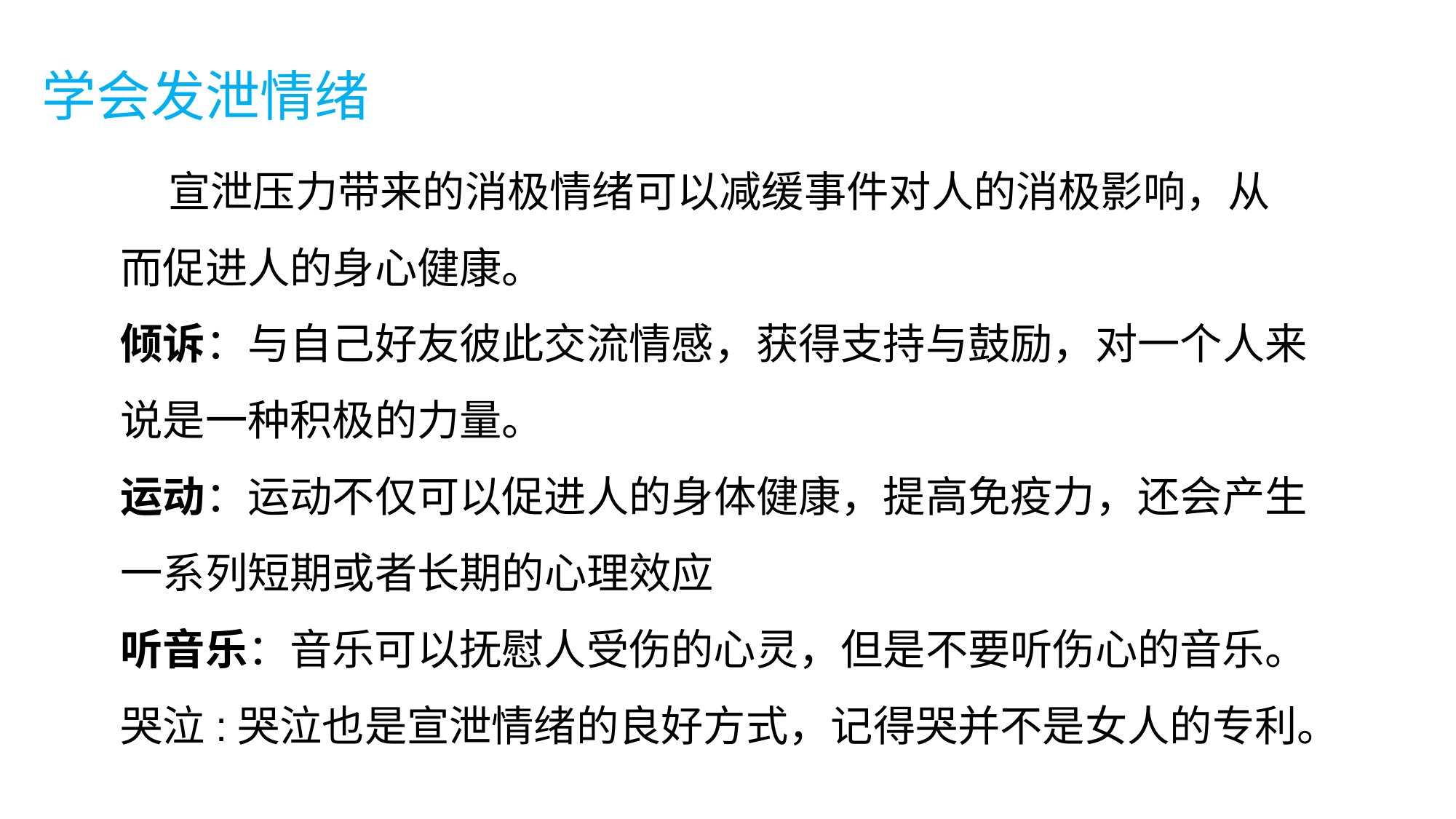

学会发泄情绪
    宣泄压力带来的消极情绪可以减缓事件对人的消极影响，从而促进人的身心健康。
倾诉：与自己好友彼此交流情感，获得支持与鼓励，对一个人来说是一种积极的力量。
运动：运动不仅可以促进人的身体健康，提高免疫力，还会产生一系列短期或者长期的心理效应
听音乐：音乐可以抚慰人受伤的心灵，但是不要听伤心的音乐。
哭泣:哭泣也是宣泄情绪的良好方式，记得哭并不是女人的专利。